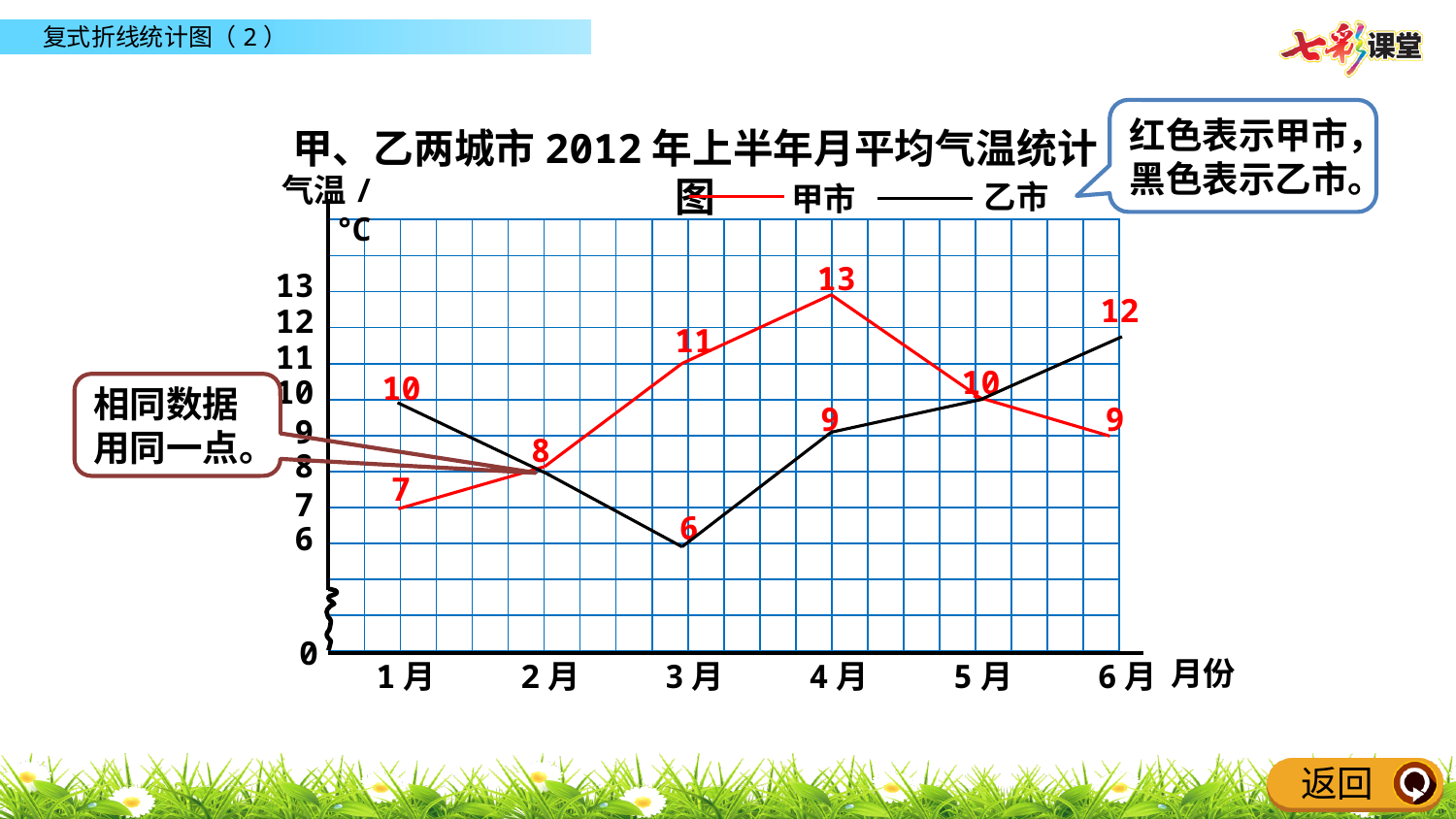

红色表示甲市，黑色表示乙市。
甲、乙两城市2012年上半年月平均气温统计图
气温/ ℃
乙市
甲市

|  |  |  |  |  |  |  |  |  |  |  |  |  |  |  |  |  |  |  |  |  |  |
| --- | --- | --- | --- | --- | --- | --- | --- | --- | --- | --- | --- | --- | --- | --- | --- | --- | --- | --- | --- | --- | --- |
|  |  |  |  |  |  |  |  |  |  |  |  |  |  |  |  |  |  |  |  |  |  |
|  |  |  |  |  |  |  |  |  |  |  |  |  |  |  |  |  |  |  |  |  |  |
|  |  |  |  |  |  |  |  |  |  |  |  |  |  |  |  |  |  |  |  |  |  |
|  |  |  |  |  |  |  |  |  |  |  |  |  |  |  |  |  |  |  |  |  |  |
|  |  |  |  |  |  |  |  |  |  |  |  |  |  |  |  |  |  |  |  |  |  |
|  |  |  |  |  |  |  |  |  |  |  |  |  |  |  |  |  |  |  |  |  |  |
|  |  |  |  |  |  |  |  |  |  |  |  |  |  |  |  |  |  |  |  |  |  |
|  |  |  |  |  |  |  |  |  |  |  |  |  |  |  |  |  |  |  |  |  |  |
|  |  |  |  |  |  |  |  |  |  |  |  |  |  |  |  |  |  |  |  |  |  |
|  |  |  |  |  |  |  |  |  |  |  |  |  |  |  |  |  |  |  |  |  |  |
|  |  |  |  |  |  |  |  |  |  |  |  |  |  |  |  |  |  |  |  |  |  |
13
13
12

12
11

11
10
10

10
相同数据用同一点。
9
9

9
8

8
7

7
6

6

0
月份
1月
2月
3月
4月
5月
6月